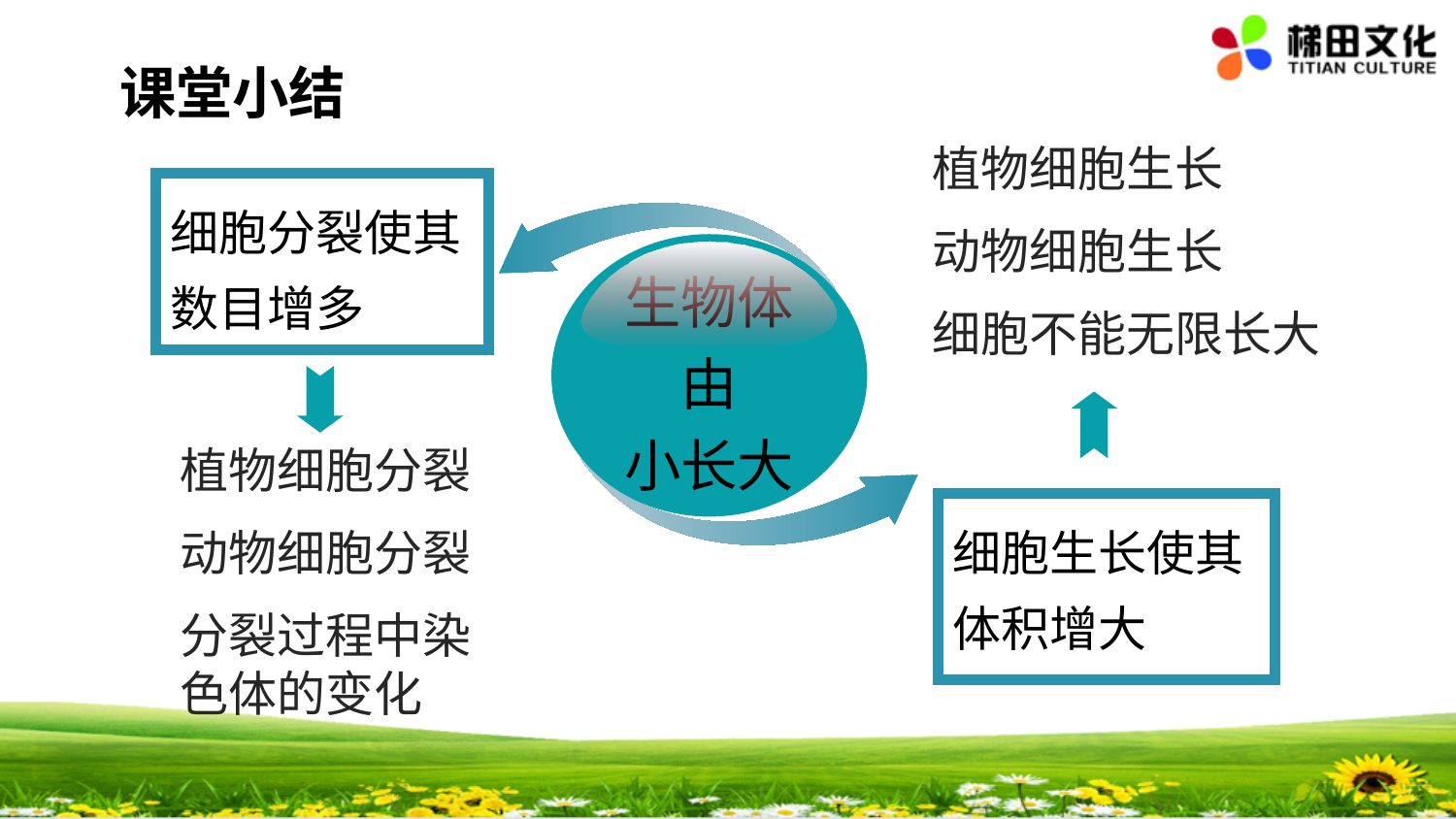

课堂小结
植物细胞生长
动物细胞生长
细胞不能无限长大
细胞分裂使其数目增多

生物体由
小长大

植物细胞分裂
动物细胞分裂
分裂过程中染色体的变化
细胞生长使其体积增大